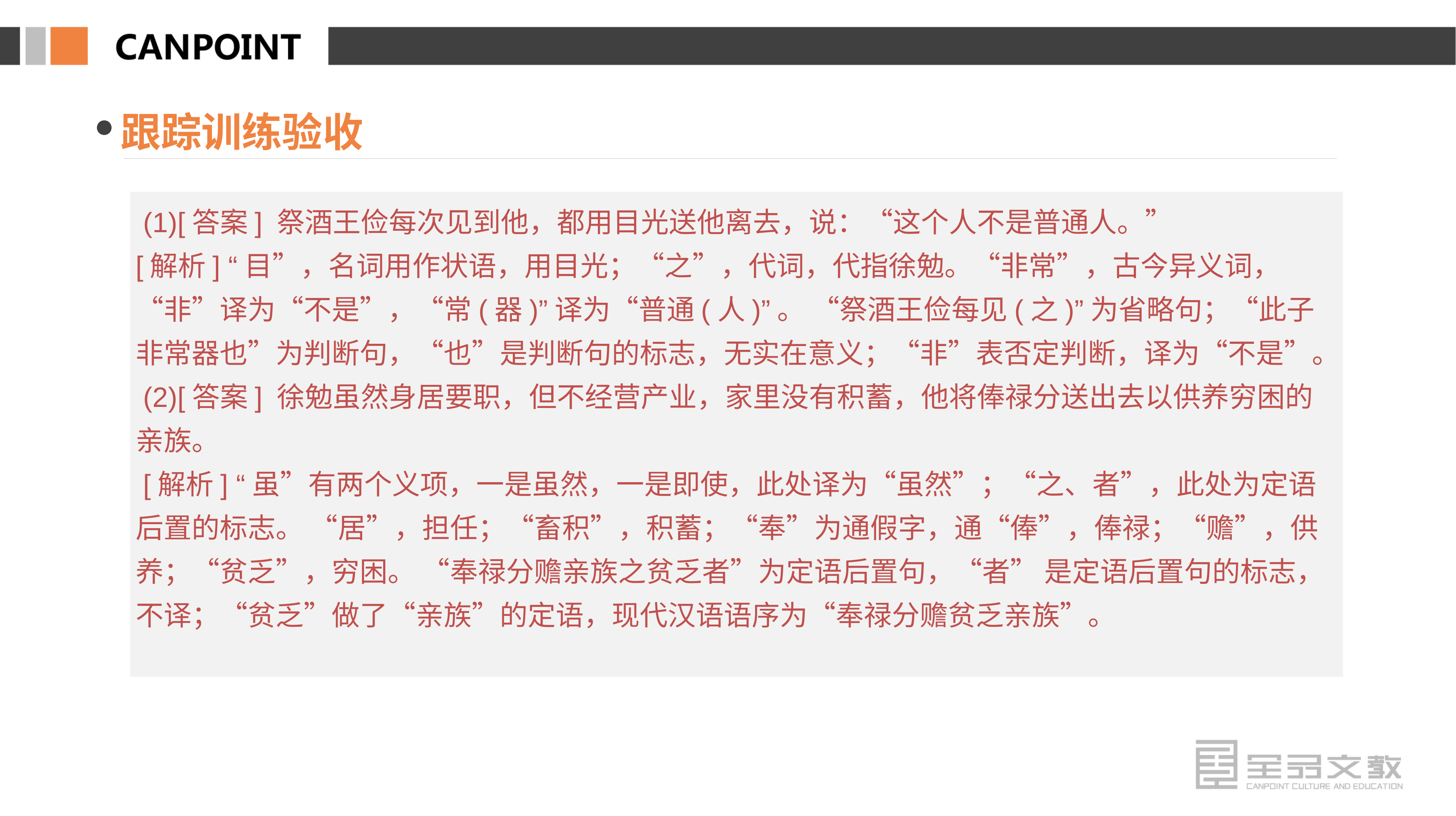

跟踪训练验收

 (1)[答案] 祭酒王俭每次见到他，都用目光送他离去，说：“这个人不是普通人。”
[解析] “目”，名词用作状语，用目光；“之”，代词，代指徐勉。“非常”，古今异义词，“非”译为“不是”，“常(器)”译为“普通(人)”。 “祭酒王俭每见(之)”为省略句；“此子非常器也”为判断句，“也”是判断句的标志，无实在意义；“非”表否定判断，译为“不是”。
 (2)[答案] 徐勉虽然身居要职，但不经营产业，家里没有积蓄，他将俸禄分送出去以供养穷困的亲族。
 [解析] “虽”有两个义项，一是虽然，一是即使，此处译为“虽然”；“之、者”，此处为定语后置的标志。 “居”，担任；“畜积”，积蓄；“奉”为通假字，通“俸”，俸禄；“赡”，供养；“贫乏”，穷困。 “奉禄分赡亲族之贫乏者”为定语后置句，“者” 是定语后置句的标志，不译；“贫乏”做了“亲族”的定语，现代汉语语序为“奉禄分赡贫乏亲族”。